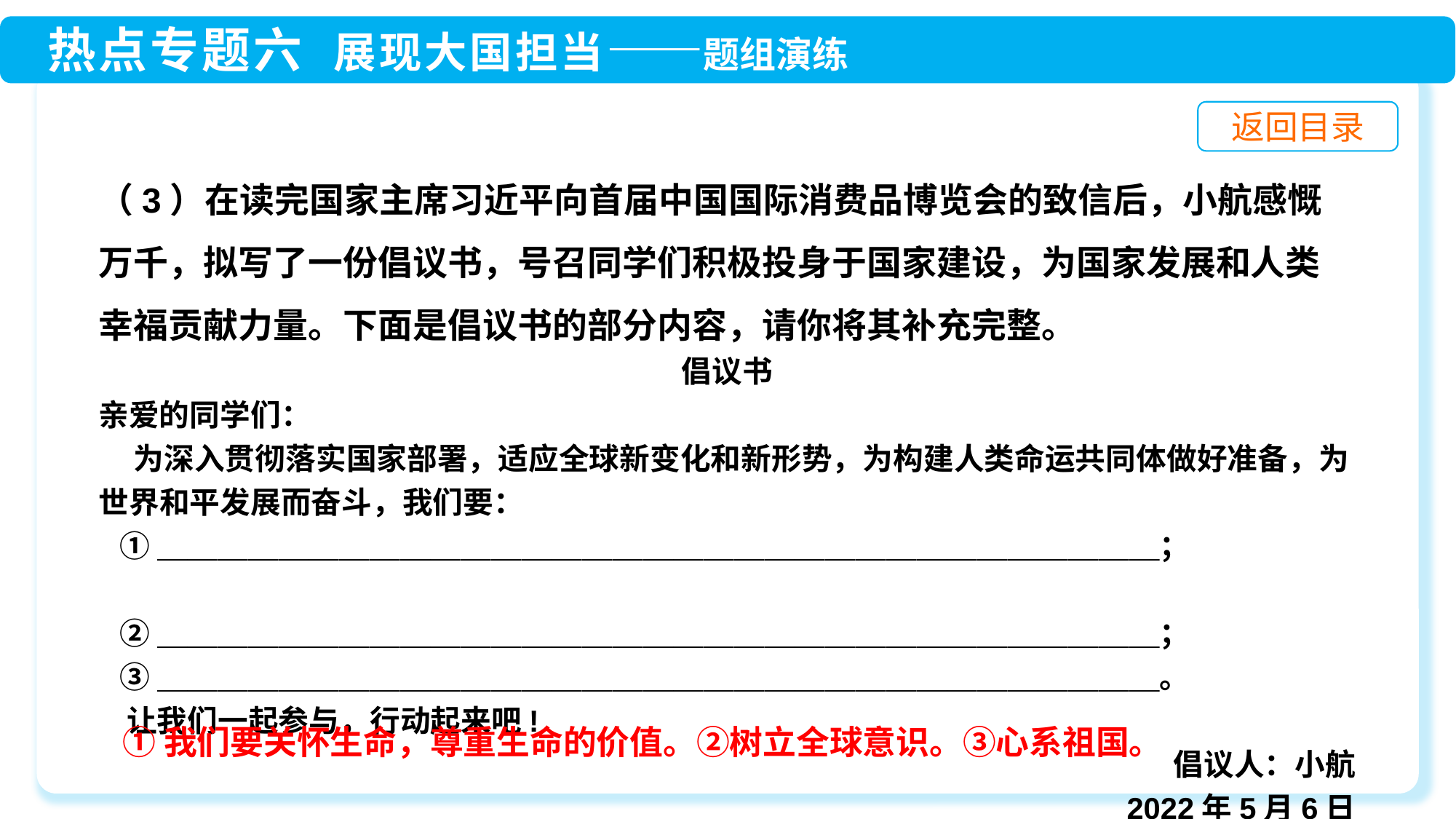

（3）在读完国家主席习近平向首届中国国际消费品博览会的致信后，小航感慨万千，拟写了一份倡议书，号召同学们积极投身于国家建设，为国家发展和人类幸福贡献力量。下面是倡议书的部分内容，请你将其补充完整。
倡议书
亲爱的同学们：
    为深入贯彻落实国家部署，适应全球新变化和新形势，为构建人类命运共同体做好准备，为世界和平发展而奋斗，我们要：
   ①＿＿＿＿＿＿＿＿＿＿＿＿＿＿＿＿＿＿＿＿＿＿＿＿＿＿＿＿＿＿＿＿＿；
   ②＿＿＿＿＿＿＿＿＿＿＿＿＿＿＿＿＿＿＿＿＿＿＿＿＿＿＿＿＿＿＿＿＿；
   ③＿＿＿＿＿＿＿＿＿＿＿＿＿＿＿＿＿＿＿＿＿＿＿＿＿＿＿＿＿＿＿＿＿。
   让我们一起参与，行动起来吧!
倡议人：小航
2022年5月6日
①我们要关怀生命，尊重生命的价值。②树立全球意识。③心系祖国。